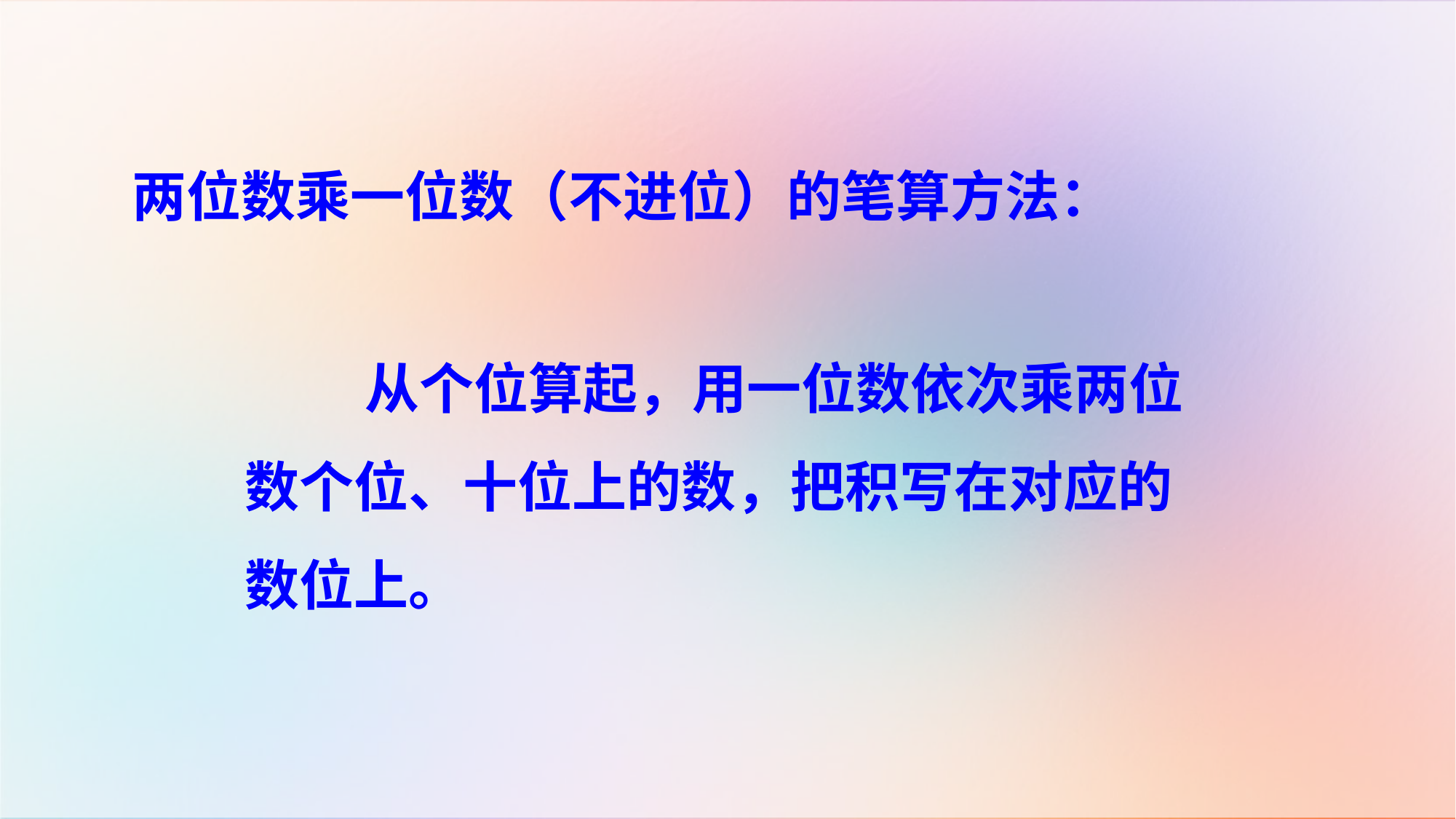

两位数乘一位数（不进位）的笔算方法：
从个位算起，用一位数依次乘两位数个位、十位上的数，把积写在对应的数位上。